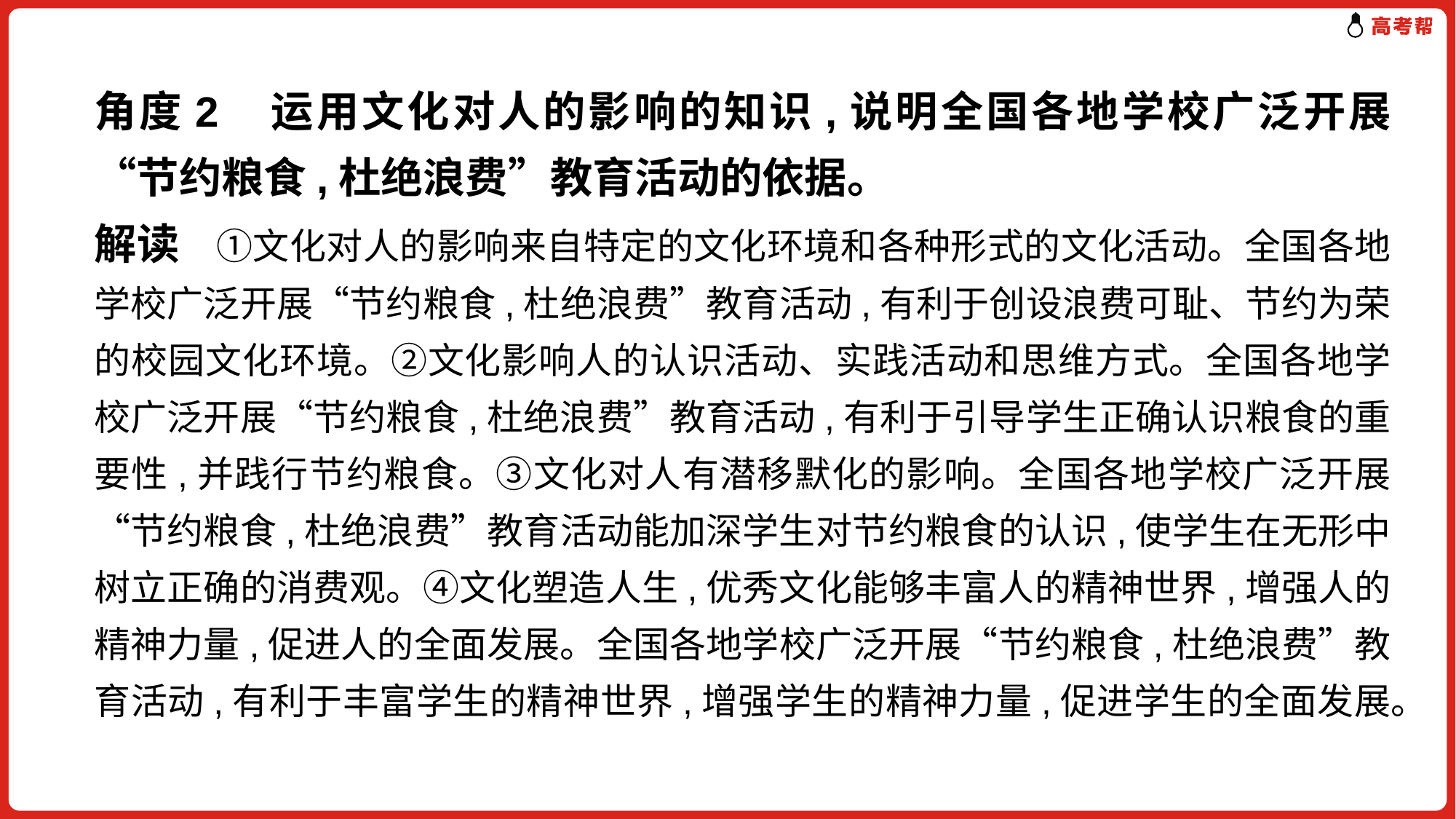

角度2　运用文化对人的影响的知识,说明全国各地学校广泛开展“节约粮食,杜绝浪费”教育活动的依据。
解读　①文化对人的影响来自特定的文化环境和各种形式的文化活动。全国各地学校广泛开展“节约粮食,杜绝浪费”教育活动,有利于创设浪费可耻、节约为荣的校园文化环境。②文化影响人的认识活动、实践活动和思维方式。全国各地学校广泛开展“节约粮食,杜绝浪费”教育活动,有利于引导学生正确认识粮食的重要性,并践行节约粮食。③文化对人有潜移默化的影响。全国各地学校广泛开展“节约粮食,杜绝浪费”教育活动能加深学生对节约粮食的认识,使学生在无形中树立正确的消费观。④文化塑造人生,优秀文化能够丰富人的精神世界,增强人的精神力量,促进人的全面发展。全国各地学校广泛开展“节约粮食,杜绝浪费”教育活动,有利于丰富学生的精神世界,增强学生的精神力量,促进学生的全面发展。